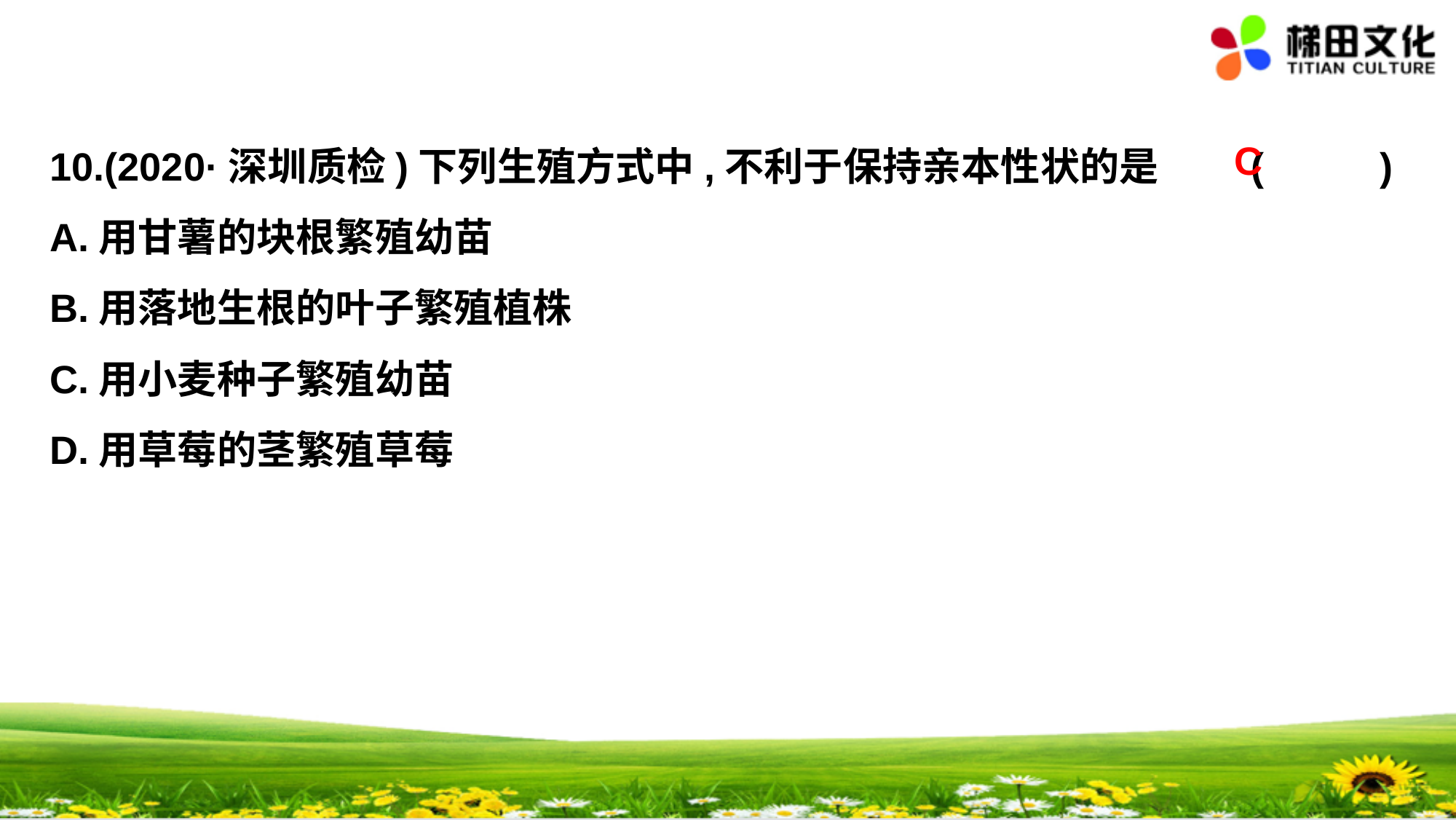

C
10.(2020·深圳质检)下列生殖方式中,不利于保持亲本性状的是	(　  　)
A.用甘薯的块根繁殖幼苗
B.用落地生根的叶子繁殖植株
C.用小麦种子繁殖幼苗
D.用草莓的茎繁殖草莓